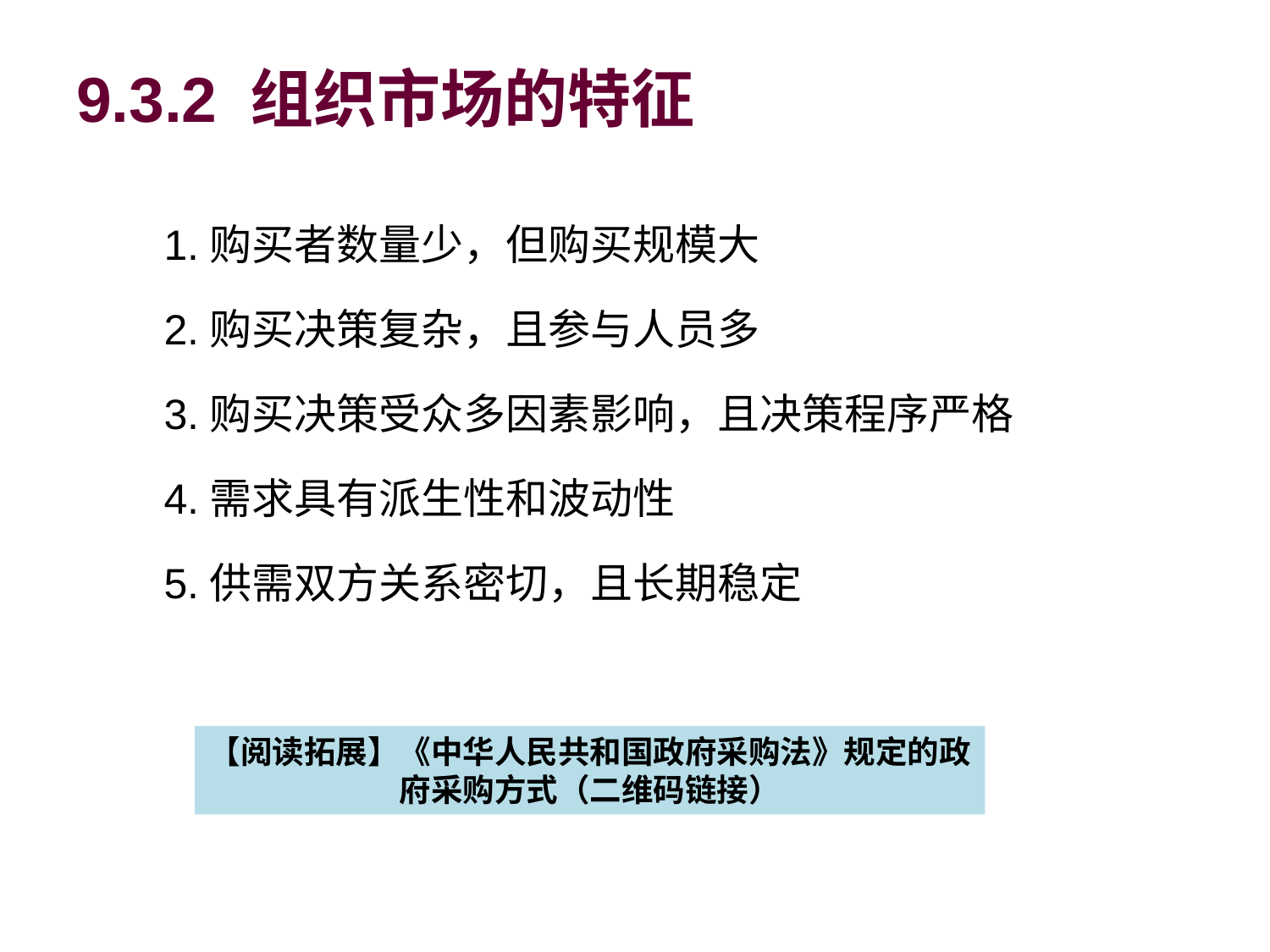

# 9.3.2 组织市场的特征
1.购买者数量少，但购买规模大
2.购买决策复杂，且参与人员多
3.购买决策受众多因素影响，且决策程序严格
4.需求具有派生性和波动性
5.供需双方关系密切，且长期稳定
【阅读拓展】《中华人民共和国政府采购法》规定的政府采购方式（二维码链接）